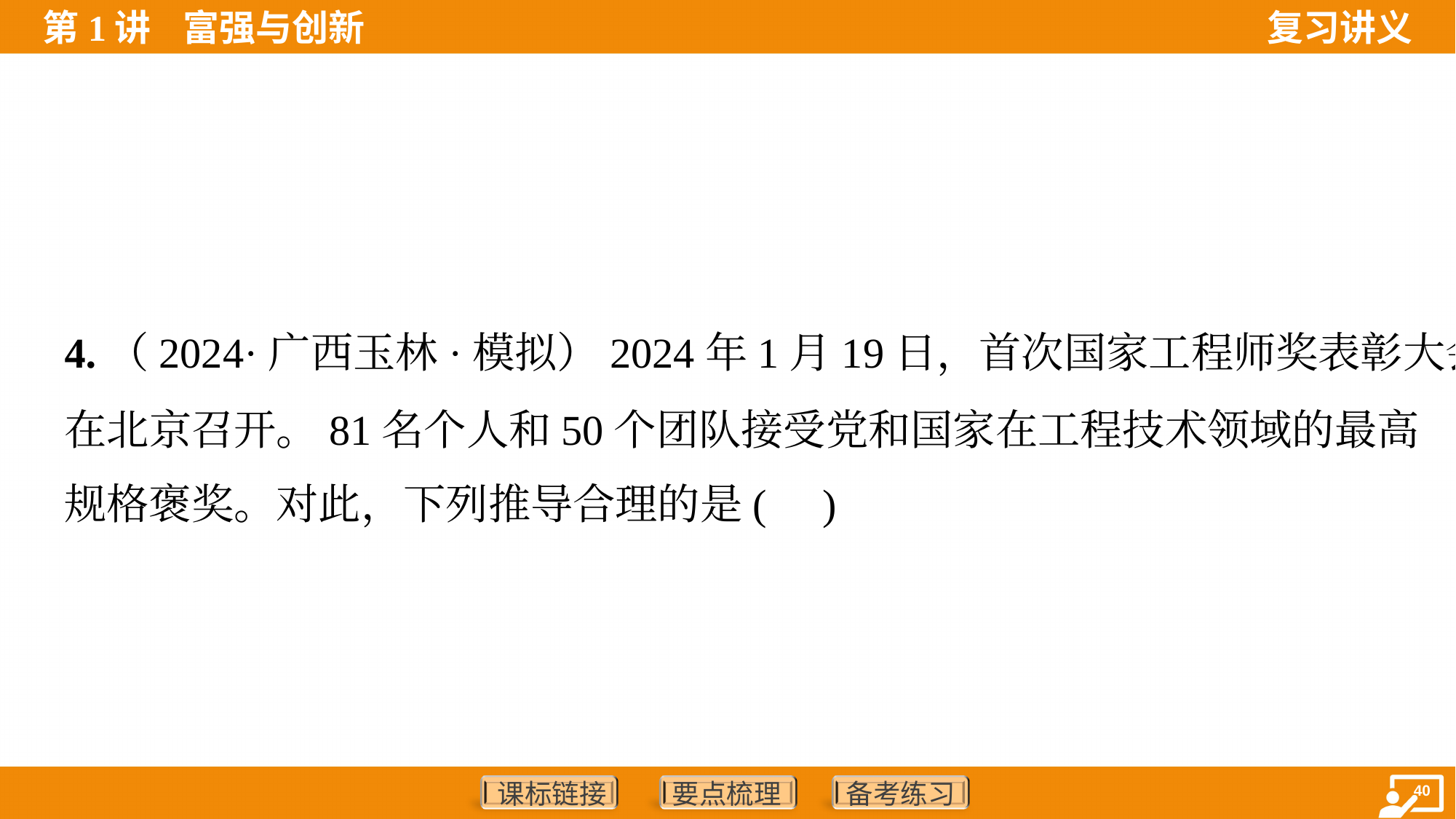

4.（2024·广西玉林·模拟）2024年1月19日，首次国家工程师奖表彰大会
在北京召开。81名个人和50个团队接受党和国家在工程技术领域的最高
规格褒奖。对此，下列推导合理的是(     )